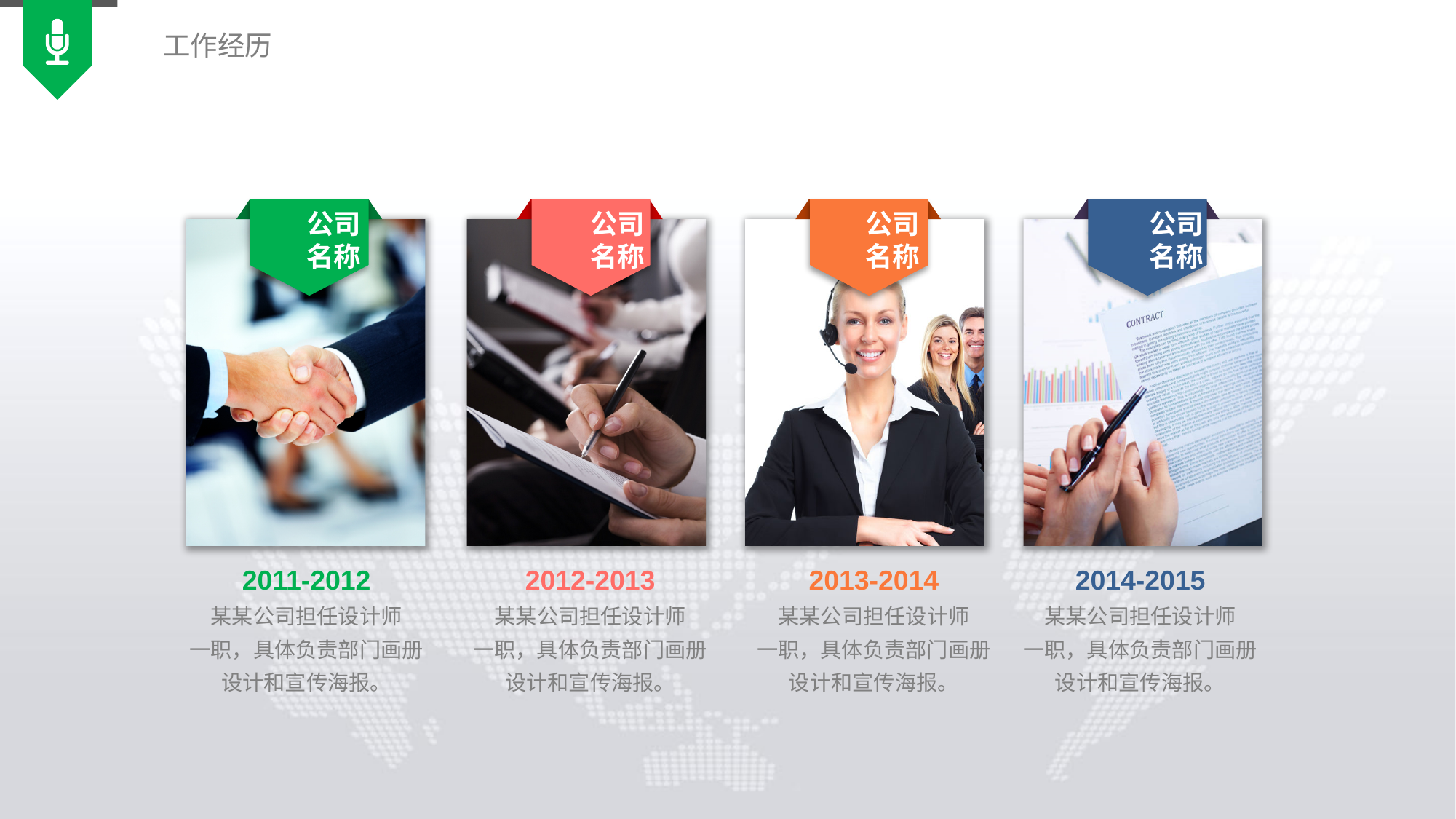

工作经历

公司
名称
公司
名称
公司
名称
公司
名称
2011-2012
某某公司担任设计师
一职，具体负责部门画册
设计和宣传海报。
2012-2013
某某公司担任设计师
一职，具体负责部门画册
设计和宣传海报。
2013-2014
某某公司担任设计师
一职，具体负责部门画册
设计和宣传海报。
2014-2015
某某公司担任设计师
一职，具体负责部门画册
设计和宣传海报。